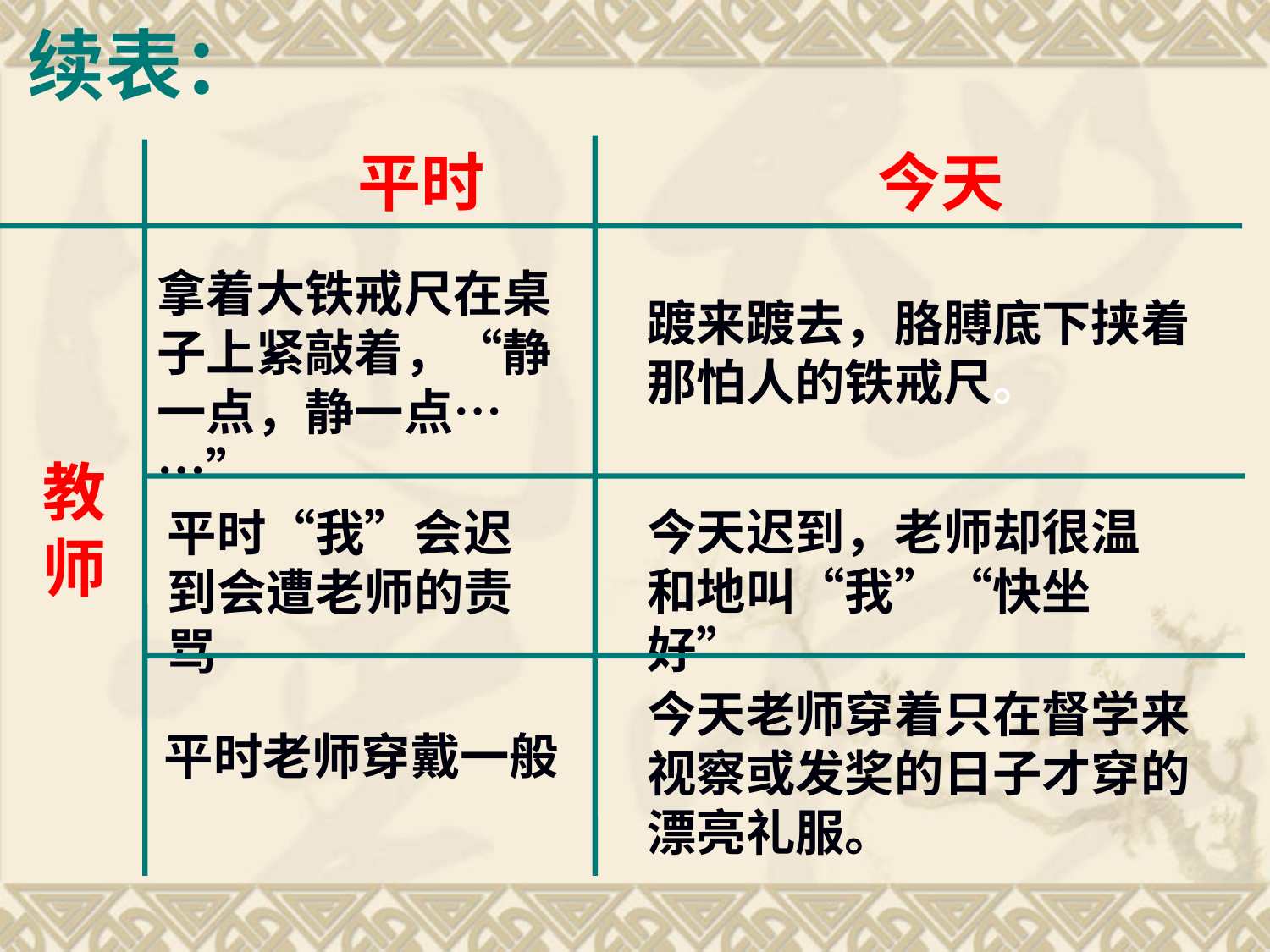

续表：

平时
今天

拿着大铁戒尺在桌子上紧敲着，“静一点，静一点……”
踱来踱去，胳膊底下挟着那怕人的铁戒尺。
教师

今天迟到，老师却很温和地叫“我”“快坐好”
平时“我”会迟到会遭老师的责骂

今天老师穿着只在督学来视察或发奖的日子才穿的漂亮礼服。
平时老师穿戴一般